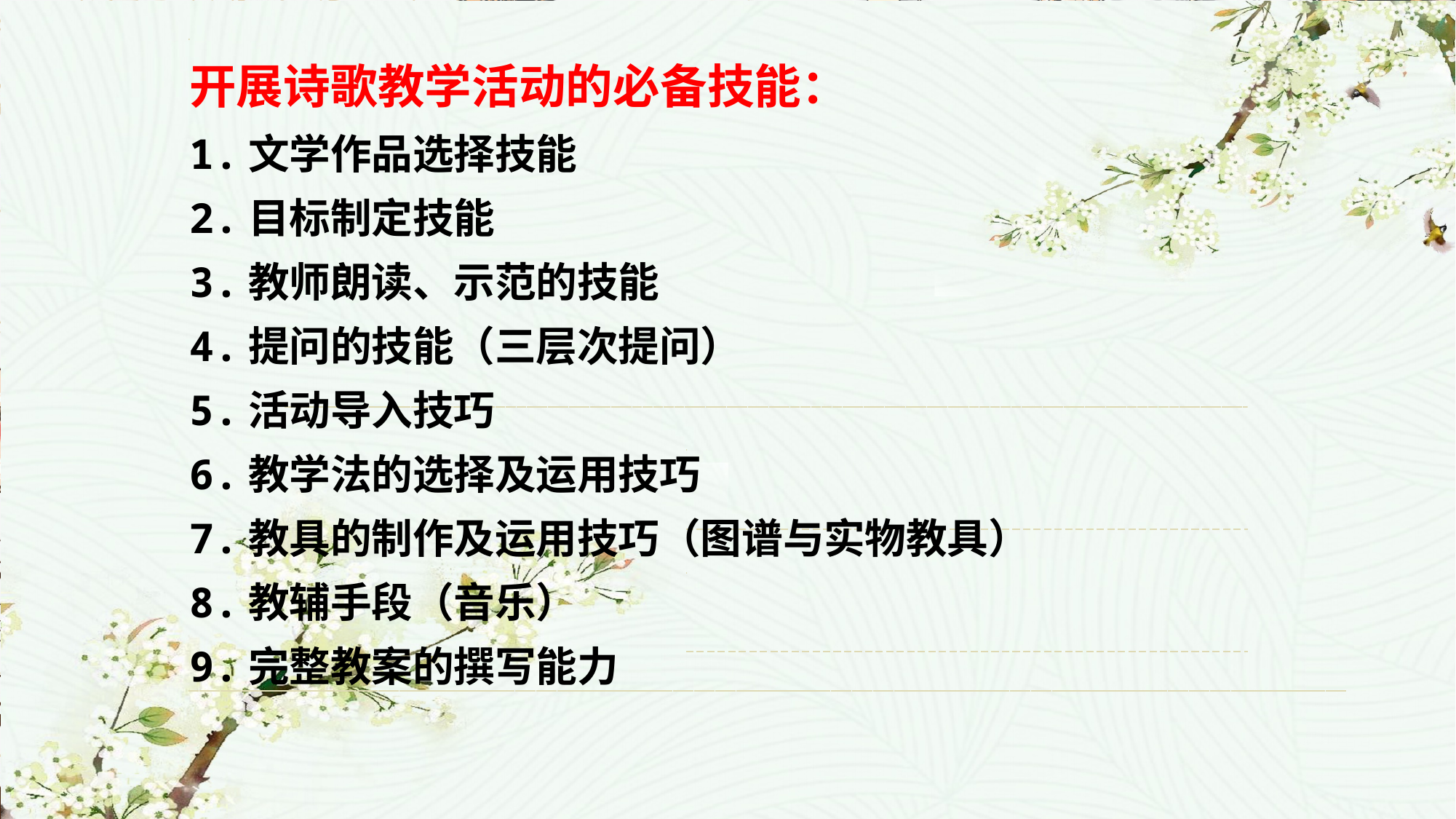

开展诗歌教学活动的必备技能：
1.文学作品选择技能
2.目标制定技能
3.教师朗读、示范的技能
4.提问的技能（三层次提问）
5.活动导入技巧
6.教学法的选择及运用技巧
7.教具的制作及运用技巧（图谱与实物教具）
8.教辅手段（音乐）
9.完整教案的撰写能力